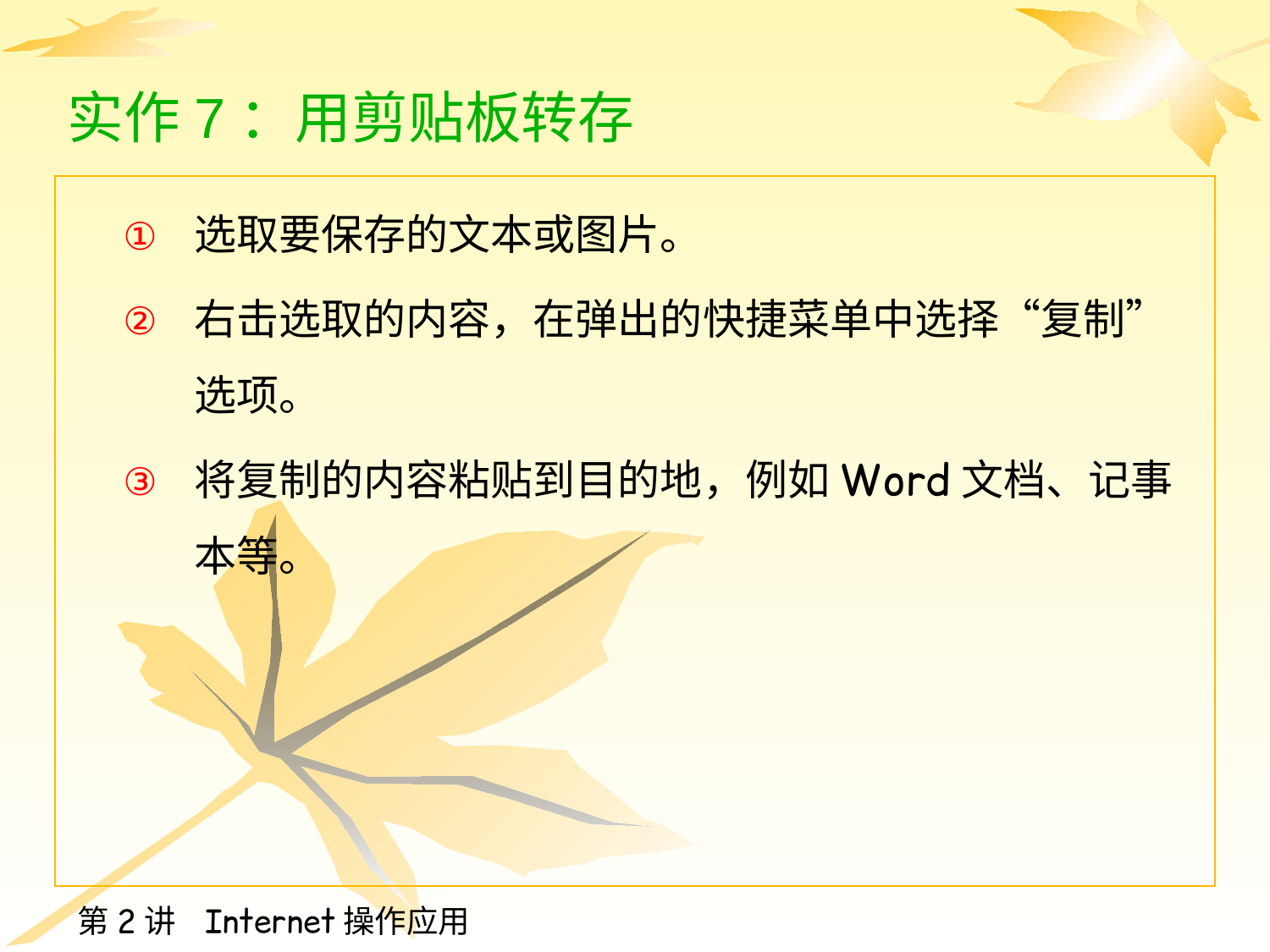

# 实作7：用剪贴板转存
选取要保存的文本或图片。
右击选取的内容，在弹出的快捷菜单中选择“复制”选项。
将复制的内容粘贴到目的地，例如Word文档、记事本等。